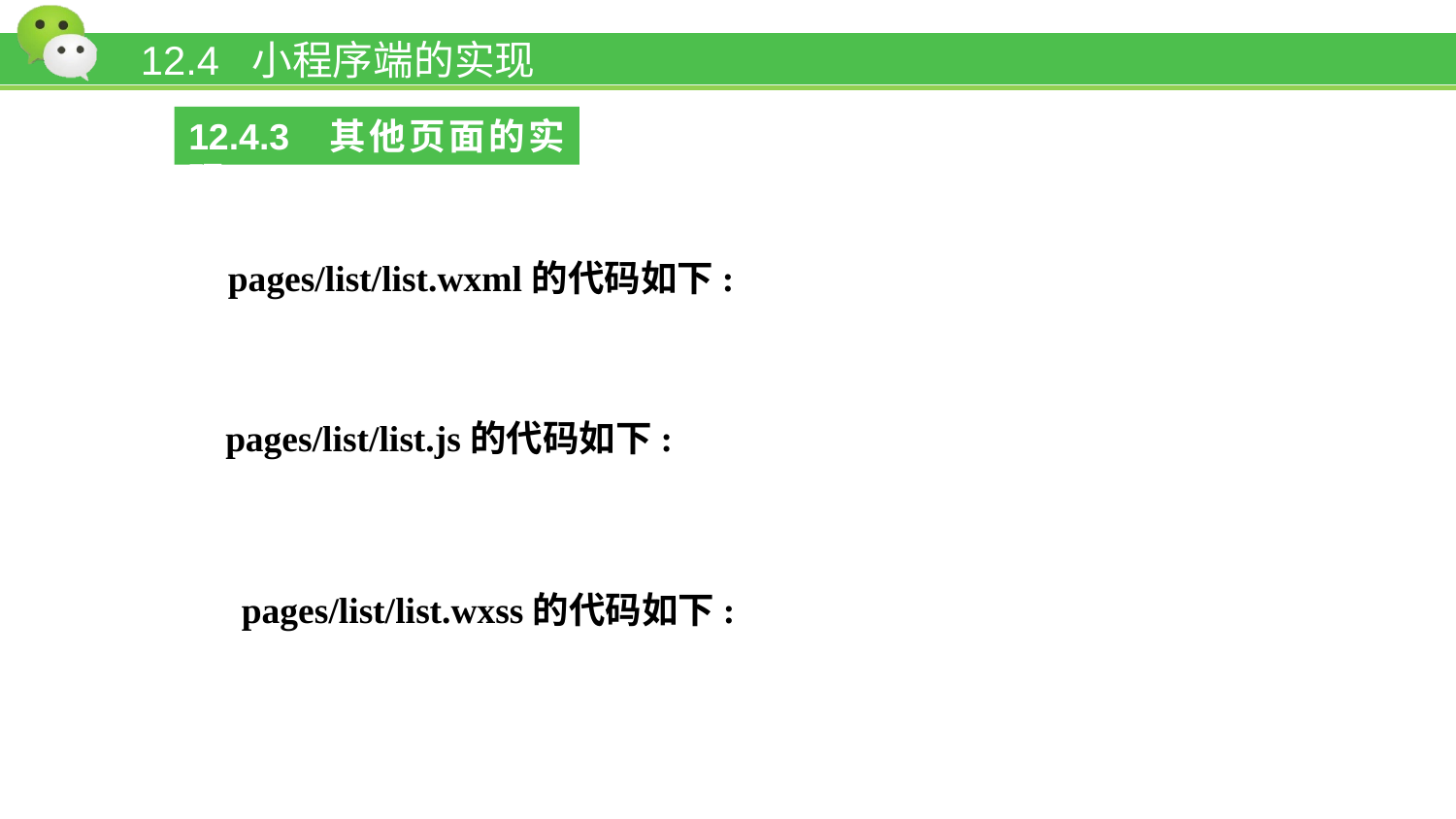

# 12.4  小程序端的实现
12.4.3  其他页面的实现
pages/list/list.wxml的代码如下:
pages/list/list.js的代码如下:
pages/list/list.wxss的代码如下: